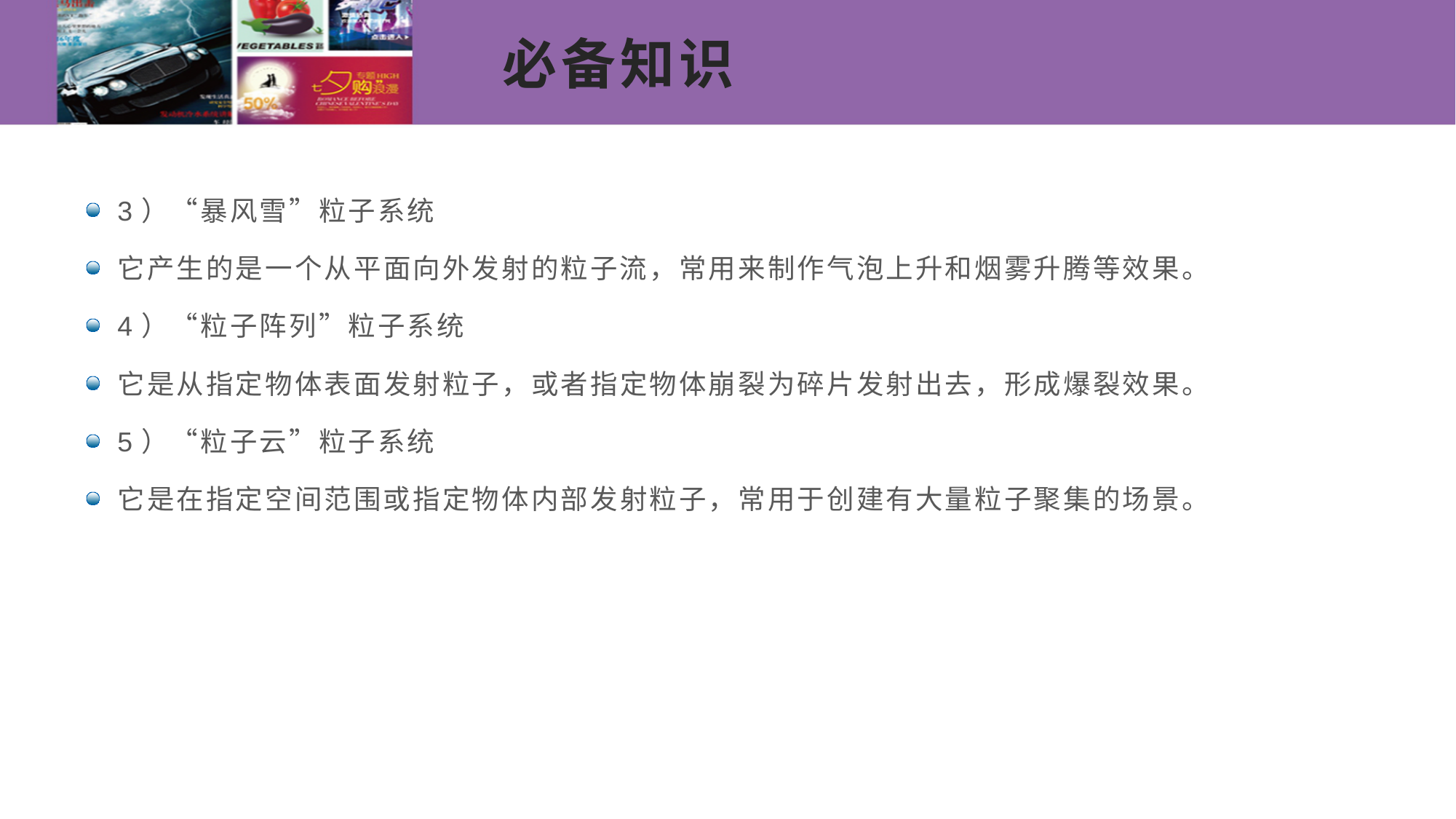

# 必备知识
3）“暴风雪”粒子系统
它产生的是一个从平面向外发射的粒子流，常用来制作气泡上升和烟雾升腾等效果。
4）“粒子阵列”粒子系统
它是从指定物体表面发射粒子，或者指定物体崩裂为碎片发射出去，形成爆裂效果。
5）“粒子云”粒子系统
它是在指定空间范围或指定物体内部发射粒子，常用于创建有大量粒子聚集的场景。